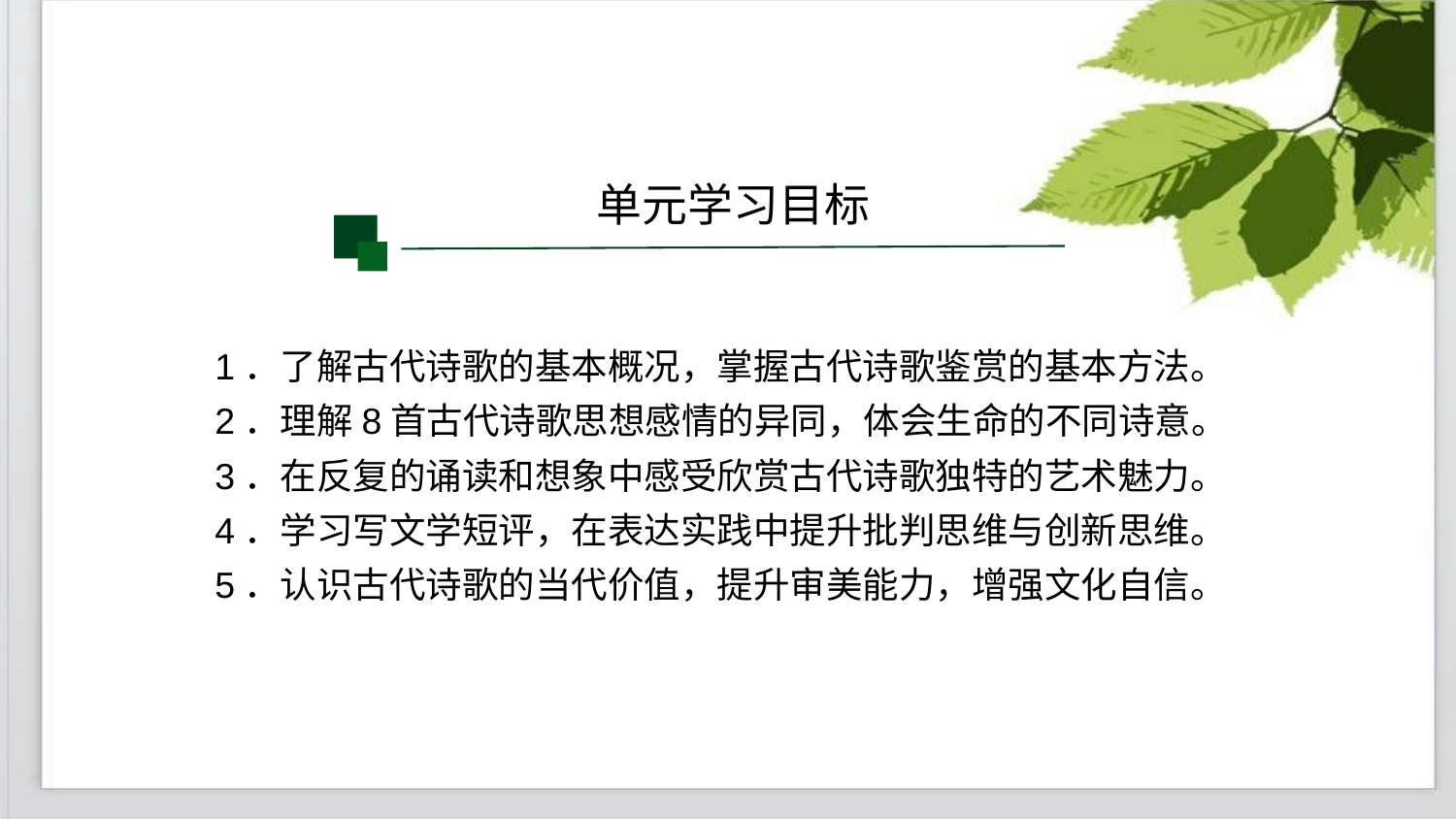

单元学习目标

1．了解古代诗歌的基本概况，掌握古代诗歌鉴赏的基本方法。
2．理解8首古代诗歌思想感情的异同，体会生命的不同诗意。
3．在反复的诵读和想象中感受欣赏古代诗歌独特的艺术魅力。
4．学习写文学短评，在表达实践中提升批判思维与创新思维。
5．认识古代诗歌的当代价值，提升审美能力，增强文化自信。